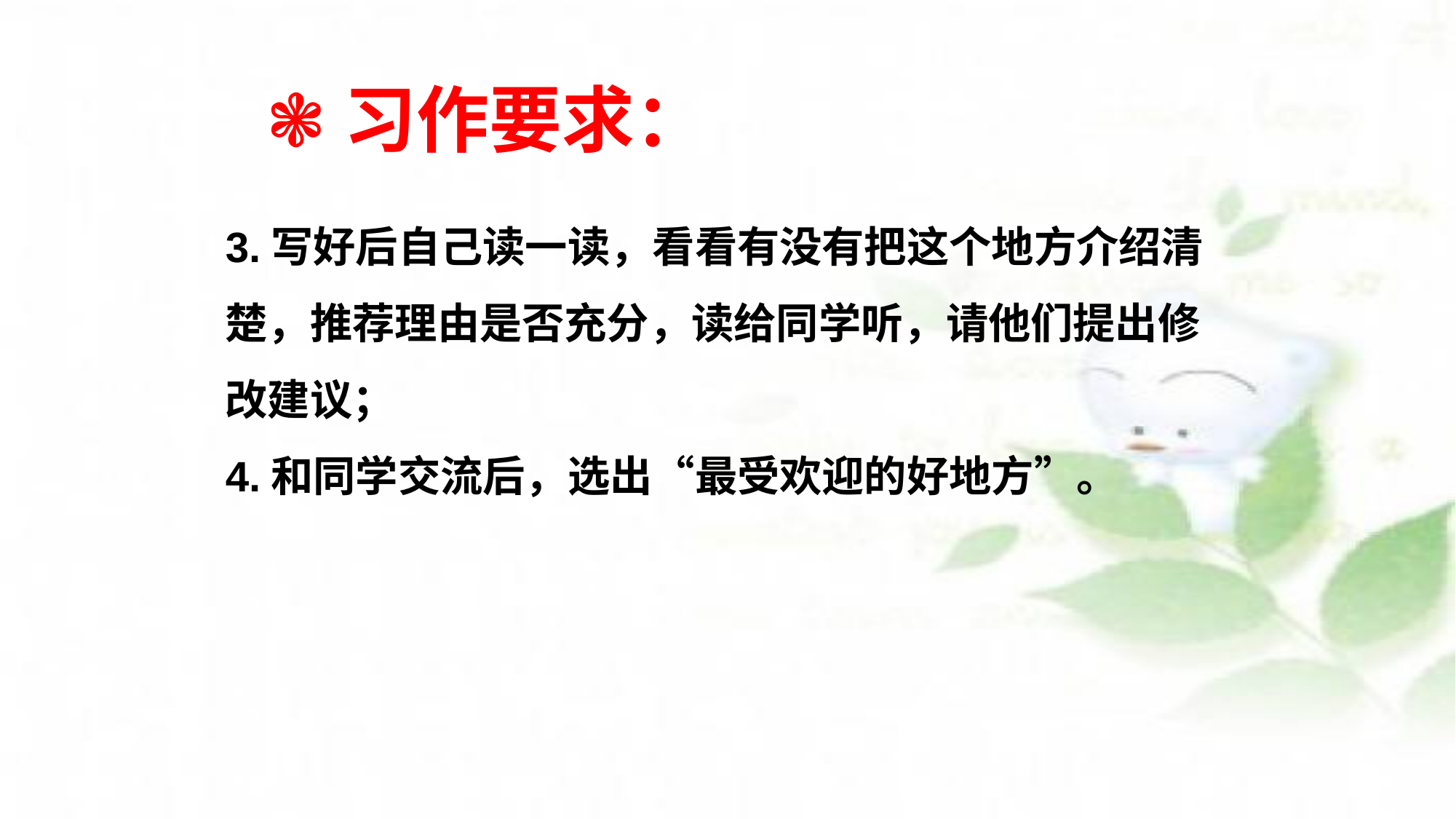

❃习作要求：
3.写好后自己读一读，看看有没有把这个地方介绍清楚，推荐理由是否充分，读给同学听，请他们提出修改建议；
4.和同学交流后，选出“最受欢迎的好地方”。